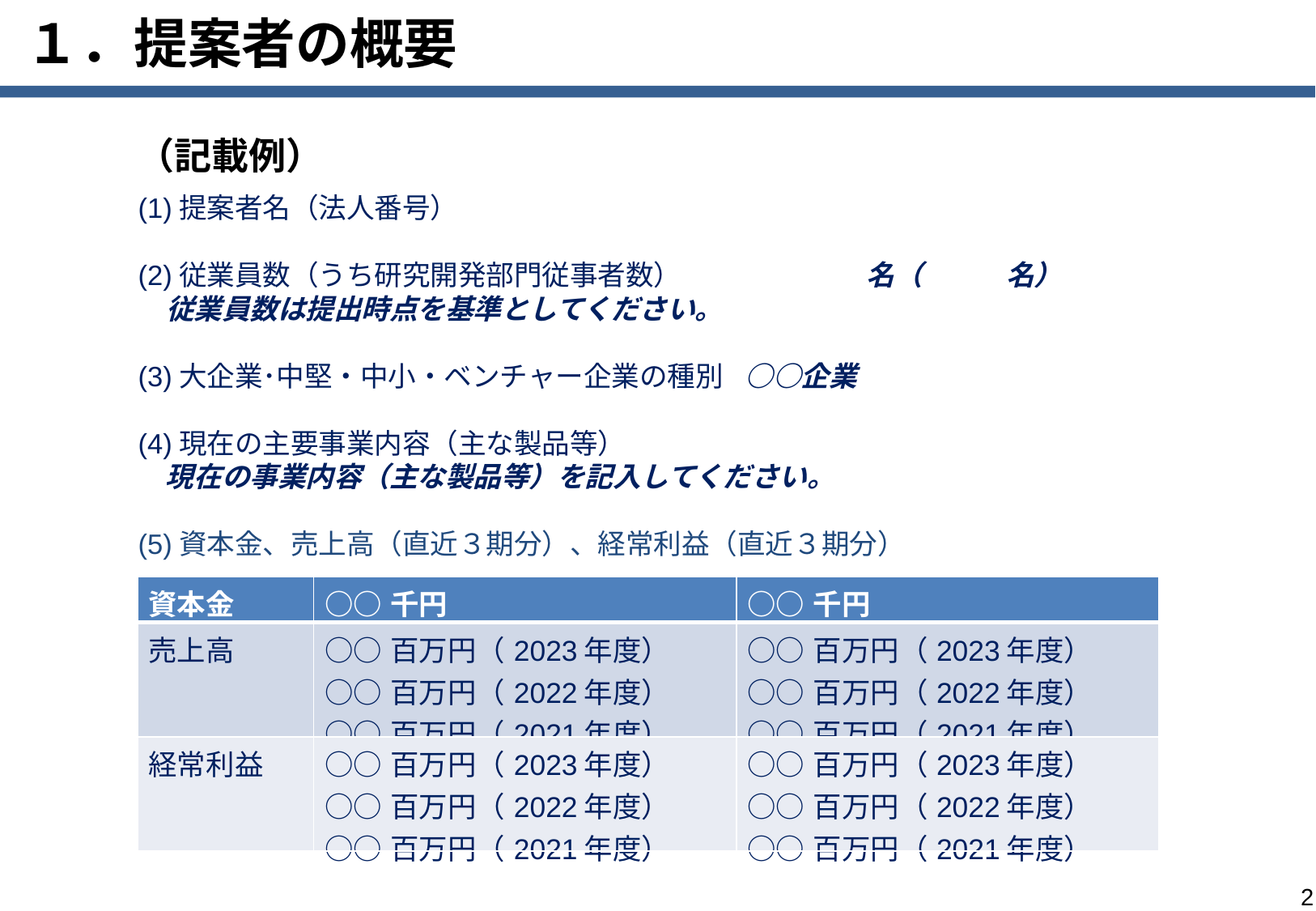

# １．提案者の概要
（記載例）
(1)提案者名（法人番号）

(2)従業員数（うち研究開発部門従事者数）　　　	名（　　　名）
　従業員数は提出時点を基準としてください。

(3)大企業･中堅・中小・ベンチャー企業の種別	○○企業

(4)現在の主要事業内容（主な製品等）
　現在の事業内容（主な製品等）を記入してください。

(5)資本金、売上高（直近３期分）、経常利益（直近３期分）
| 資本金 | ○○千円 | ○○千円 |
| --- | --- | --- |
| 売上高 | ○○百万円（2023年度） ○○百万円（2022年度） ○○百万円（2021年度） | ○○百万円（2023年度） ○○百万円（2022年度） ○○百万円（2021年度） |
| 経常利益 | ○○百万円（2023年度） ○○百万円（2022年度） ○○百万円（2021年度） | ○○百万円（2023年度） ○○百万円（2022年度） ○○百万円（2021年度） |
2